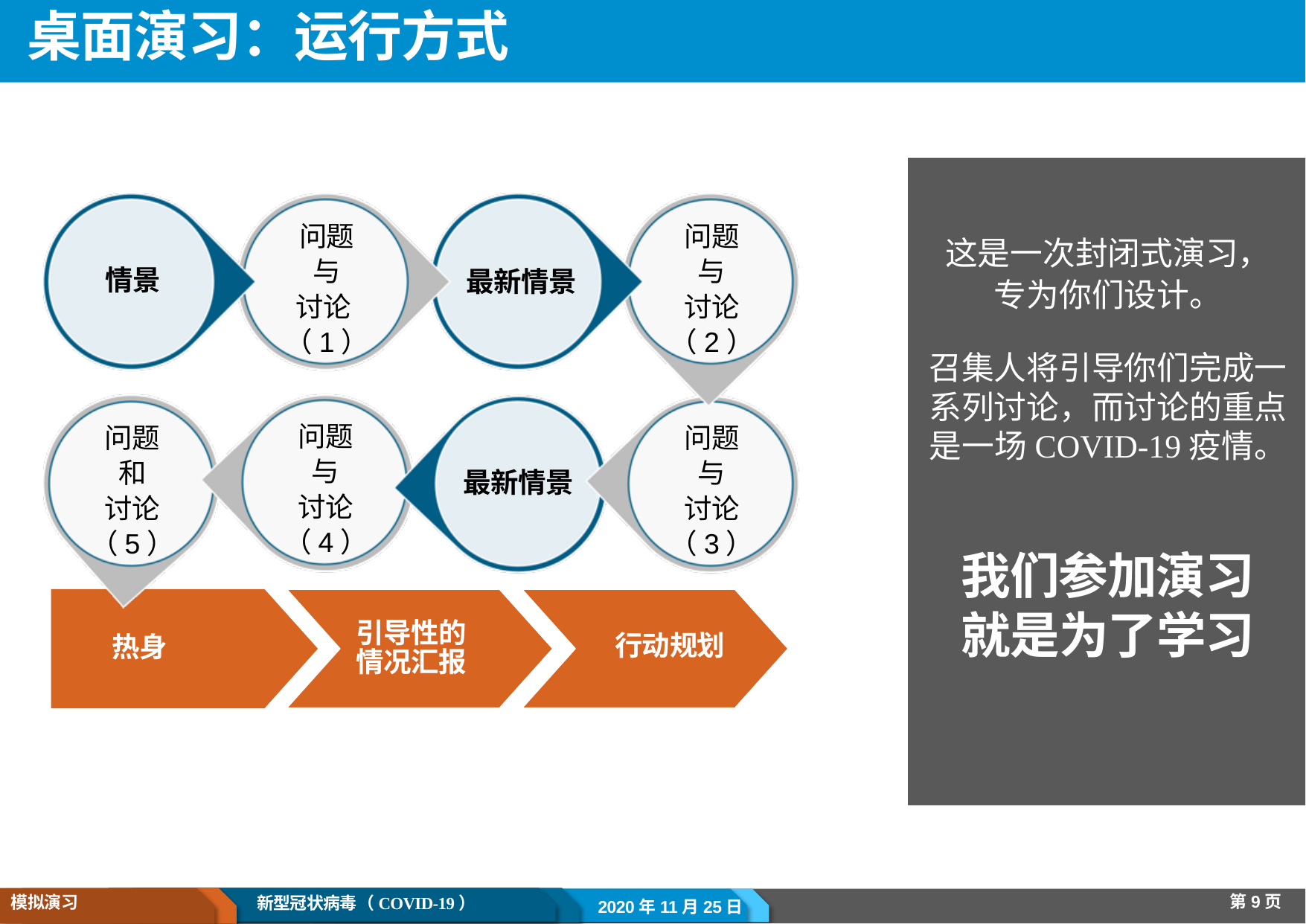

# 桌面演习：运行方式

问题
与
讨论
（1）
问题
与
讨论
（2）
这是一次封闭式演习，
专为你们设计。
最新情景
情景
召集人将引导你们完成一系列讨论，而讨论的重点是一场COVID-19疫情。
问题
与
讨论
（4）
问题
和
讨论
（5）
问题
与
讨论
（3）
最新情景
我们参加演习就是为了学习

引导性的情况汇报
行动规划
热身

第9页
模拟演习
新型冠状病毒（COVID-19）
2020年11月25日